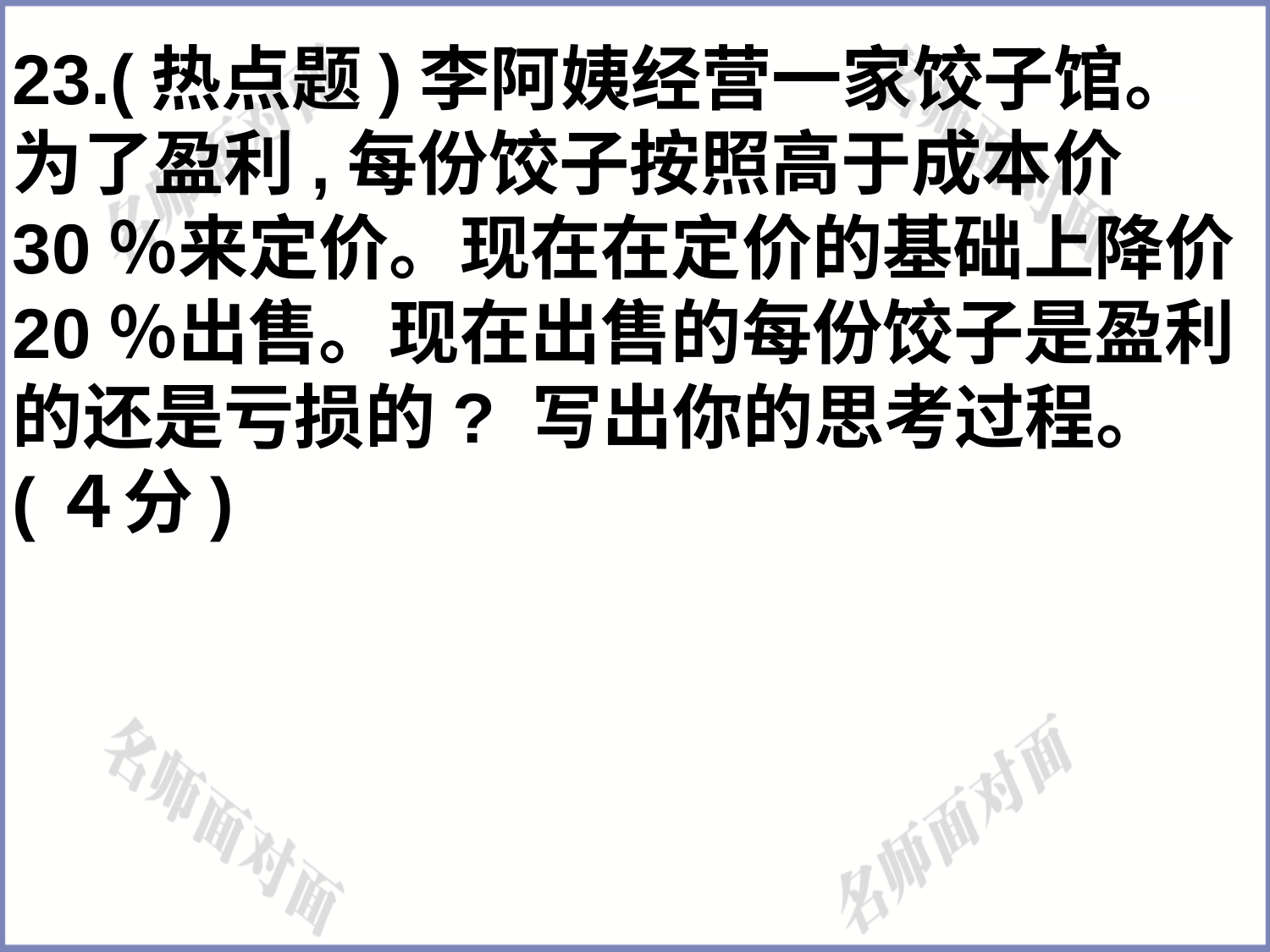

23.(热点题)李阿姨经营一家饺子馆。为了盈利,每份饺子按照高于成本价30％来定价。现在在定价的基础上降价20％出售。现在出售的每份饺子是盈利的还是亏损的? 写出你的思考过程。(４分)